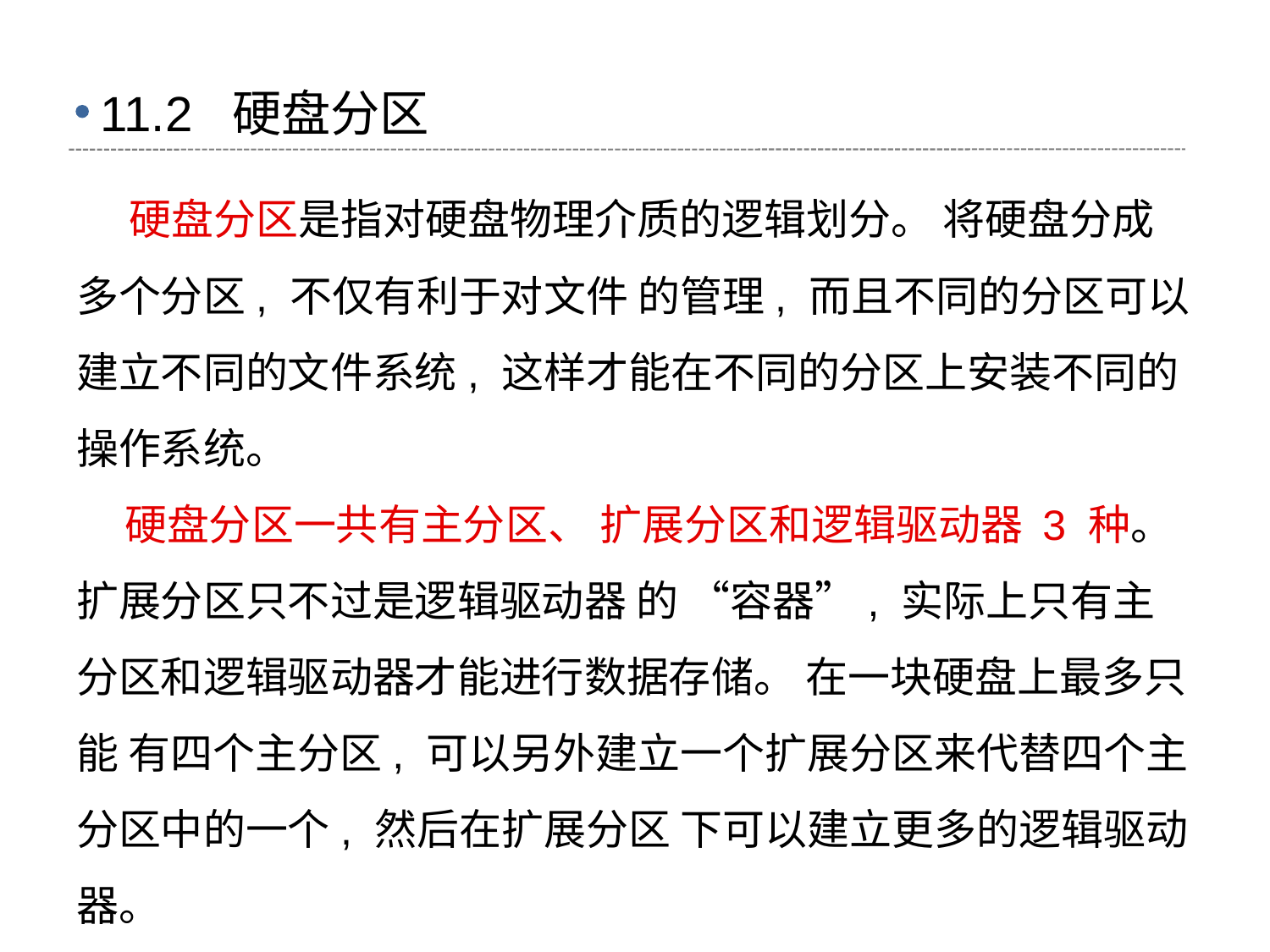

# 11.2  硬盘分区
    硬盘分区是指对硬盘物理介质的逻辑划分。 将硬盘分成多个分区, 不仅有利于对文件 的管理, 而且不同的分区可以建立不同的文件系统, 这样才能在不同的分区上安装不同的 操作系统。
    硬盘分区一共有主分区、 扩展分区和逻辑驱动器 3 种。 扩展分区只不过是逻辑驱动器 的 “容器”, 实际上只有主分区和逻辑驱动器才能进行数据存储。 在一块硬盘上最多只能 有四个主分区, 可以另外建立一个扩展分区来代替四个主分区中的一个, 然后在扩展分区 下可以建立更多的逻辑驱动器。